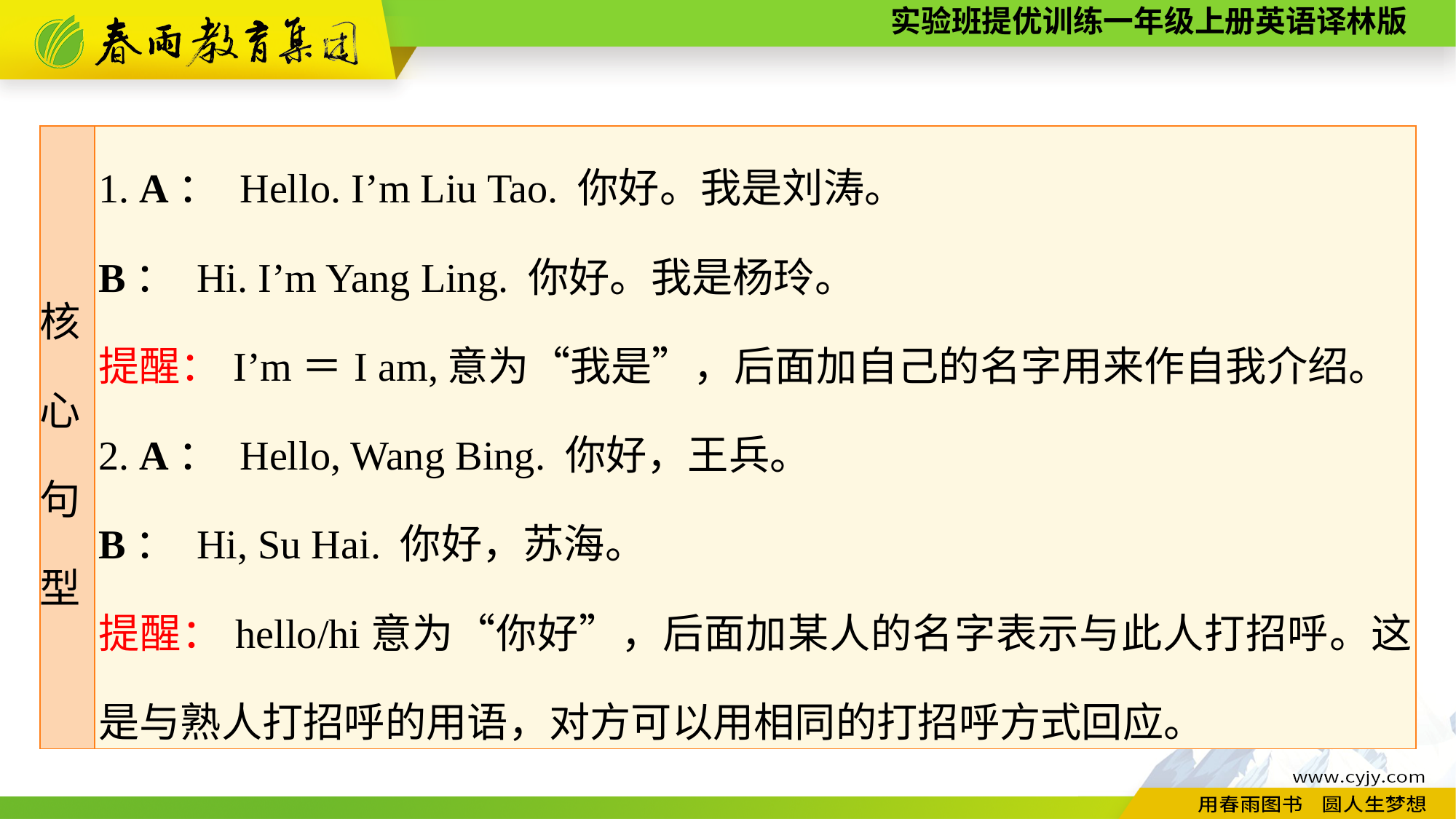

| 核 心 句 型 | 1. A： Hello. I’m Liu Tao. 你好。我是刘涛。 B： Hi. I’m Yang Ling. 你好。我是杨玲。 提醒：I’m＝I am,意为“我是”，后面加自己的名字用来作自我介绍。 2. A： Hello, Wang Bing. 你好，王兵。 B： Hi, Su Hai. 你好，苏海。 提醒：hello/hi意为“你好”，后面加某人的名字表示与此人打招呼。这是与熟人打招呼的用语，对方可以用相同的打招呼方式回应。 |
| --- | --- |